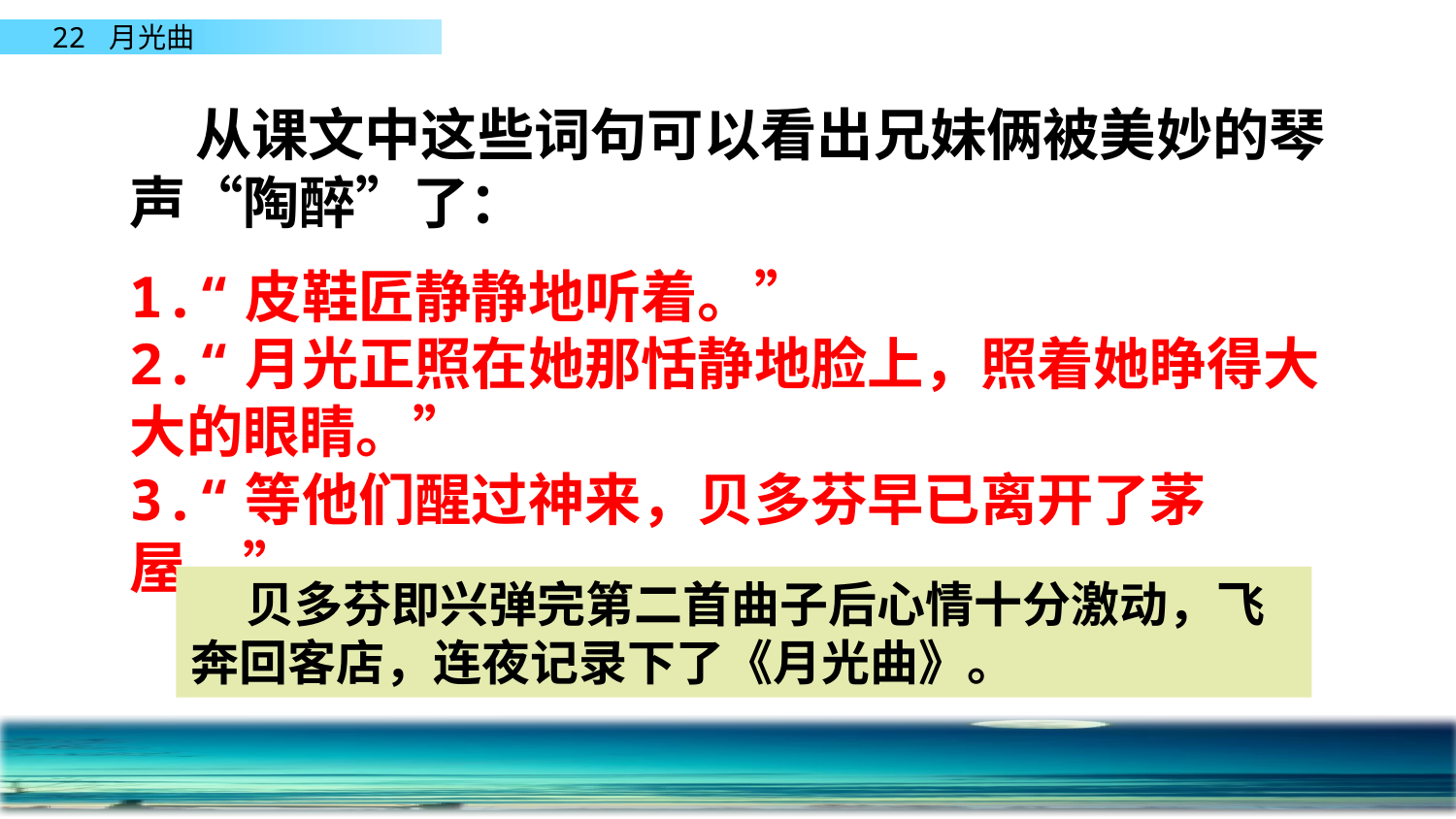

从课文中这些词句可以看出兄妹俩被美妙的琴声“陶醉”了：

1.“皮鞋匠静静地听着。”
2.“月光正照在她那恬静地脸上，照着她睁得大大的眼睛。”
3.“等他们醒过神来，贝多芬早已离开了茅屋。”
    贝多芬即兴弹完第二首曲子后心情十分激动，飞奔回客店，连夜记录下了《月光曲》。